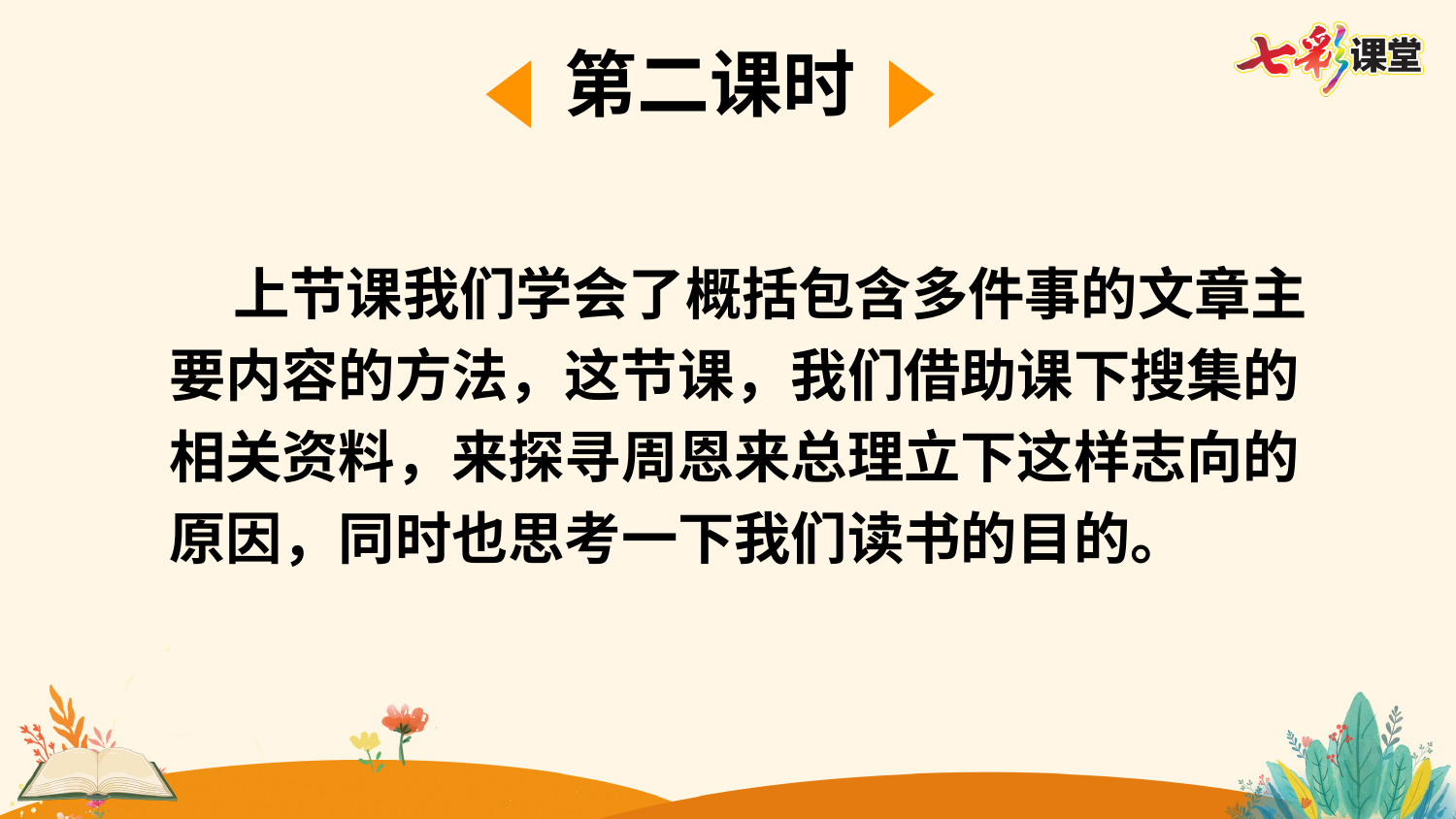

第二课时

    上节课我们学会了概括包含多件事的文章主要内容的方法，这节课，我们借助课下搜集的相关资料，来探寻周恩来总理立下这样志向的原因，同时也思考一下我们读书的目的。